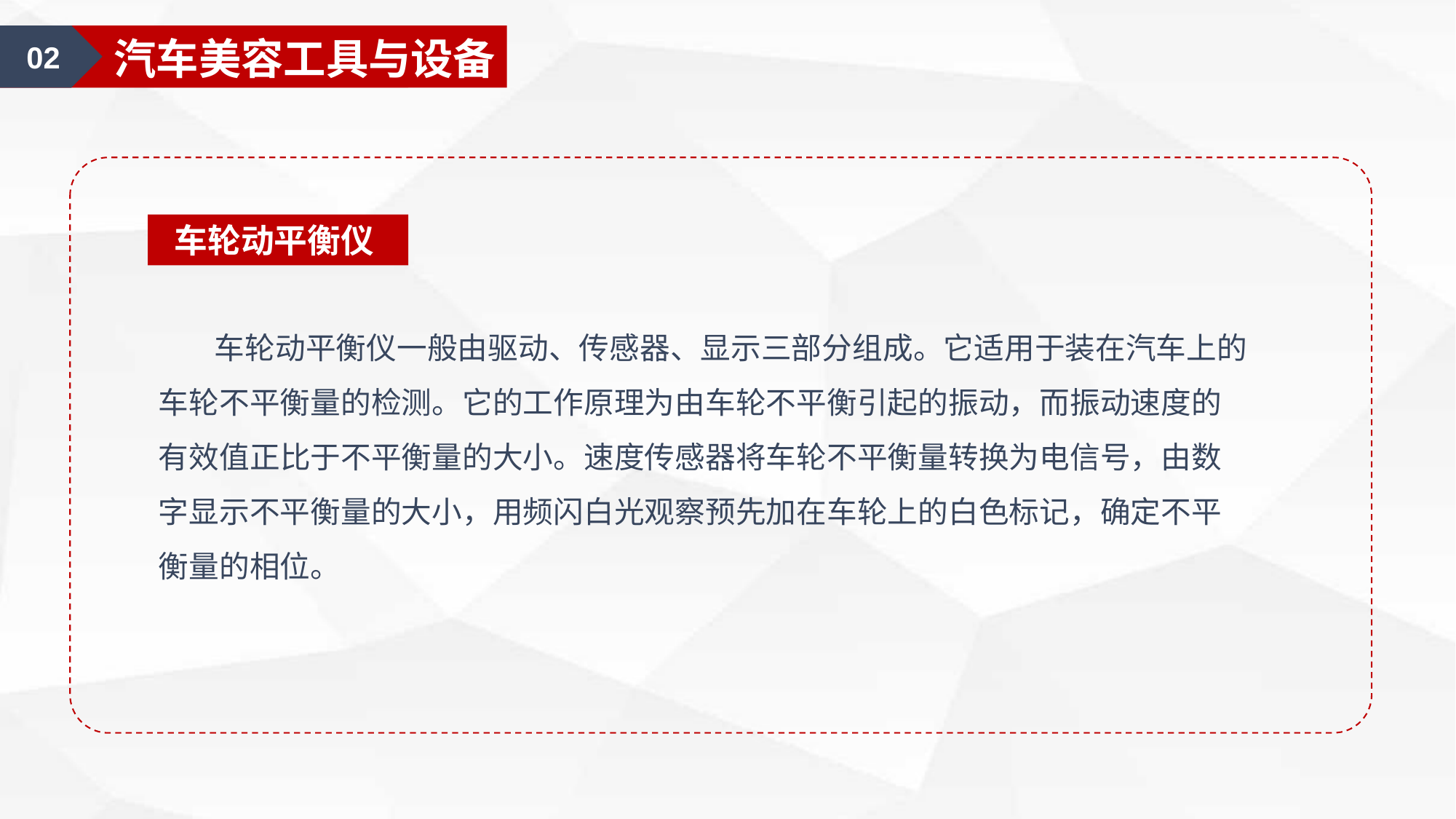

01
汽车美容认知

02
汽车美容工具与设备

车轮动平衡仪
        车轮动平衡仪一般由驱动、传感器、显示三部分组成。它适用于装在汽车上的车轮不平衡量的检测。它的工作原理为由车轮不平衡引起的振动，而振动速度的有效值正比于不平衡量的大小。速度传感器将车轮不平衡量转换为电信号，由数字显示不平衡量的大小，用频闪白光观察预先加在车轮上的白色标记，确定不平衡量的相位。